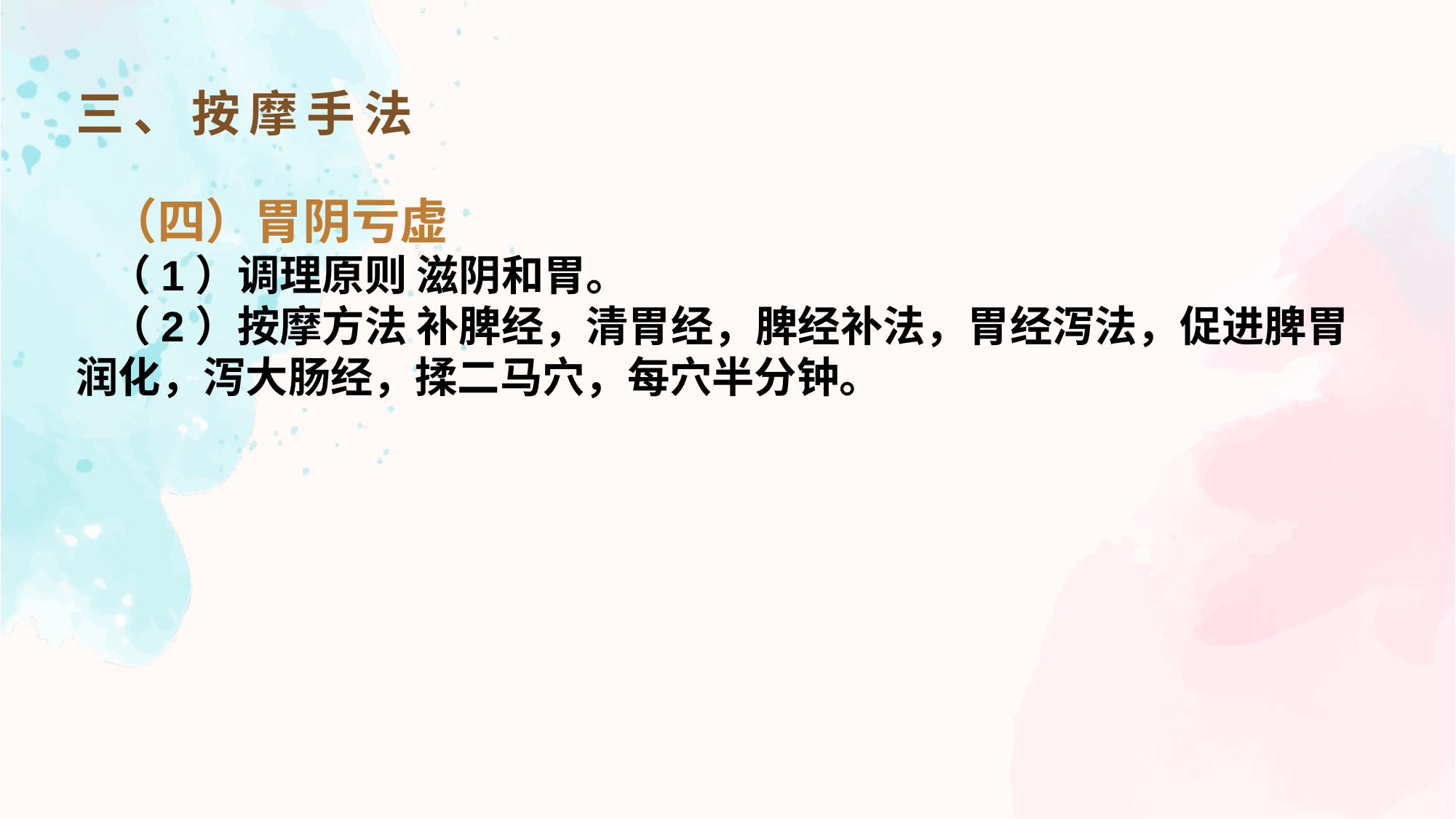

三、按摩手法
（四）胃阴亏虚
（1）调理原则 滋阴和胃。
（2）按摩方法 补脾经，清胃经，脾经补法，胃经泻法，促进脾胃润化，泻大肠经，揉二马穴，每穴半分钟。